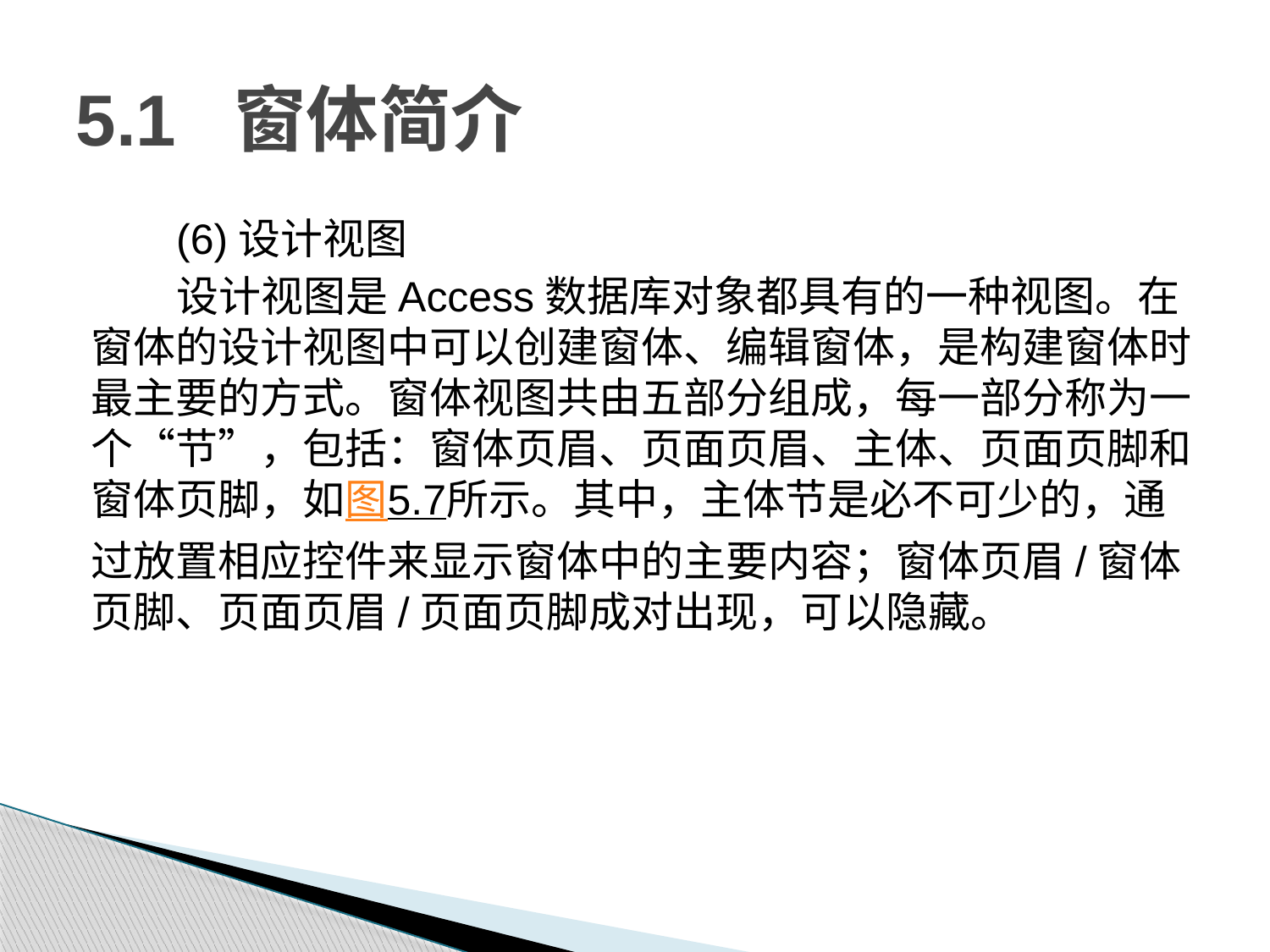

# 5.1  窗体简介
(6)设计视图
设计视图是Access数据库对象都具有的一种视图。在窗体的设计视图中可以创建窗体、编辑窗体，是构建窗体时最主要的方式。窗体视图共由五部分组成，每一部分称为一个“节”，包括：窗体页眉、页面页眉、主体、页面页脚和窗体页脚，如图5.7所示。其中，主体节是必不可少的，通过放置相应控件来显示窗体中的主要内容；窗体页眉/窗体页脚、页面页眉/页面页脚成对出现，可以隐藏。